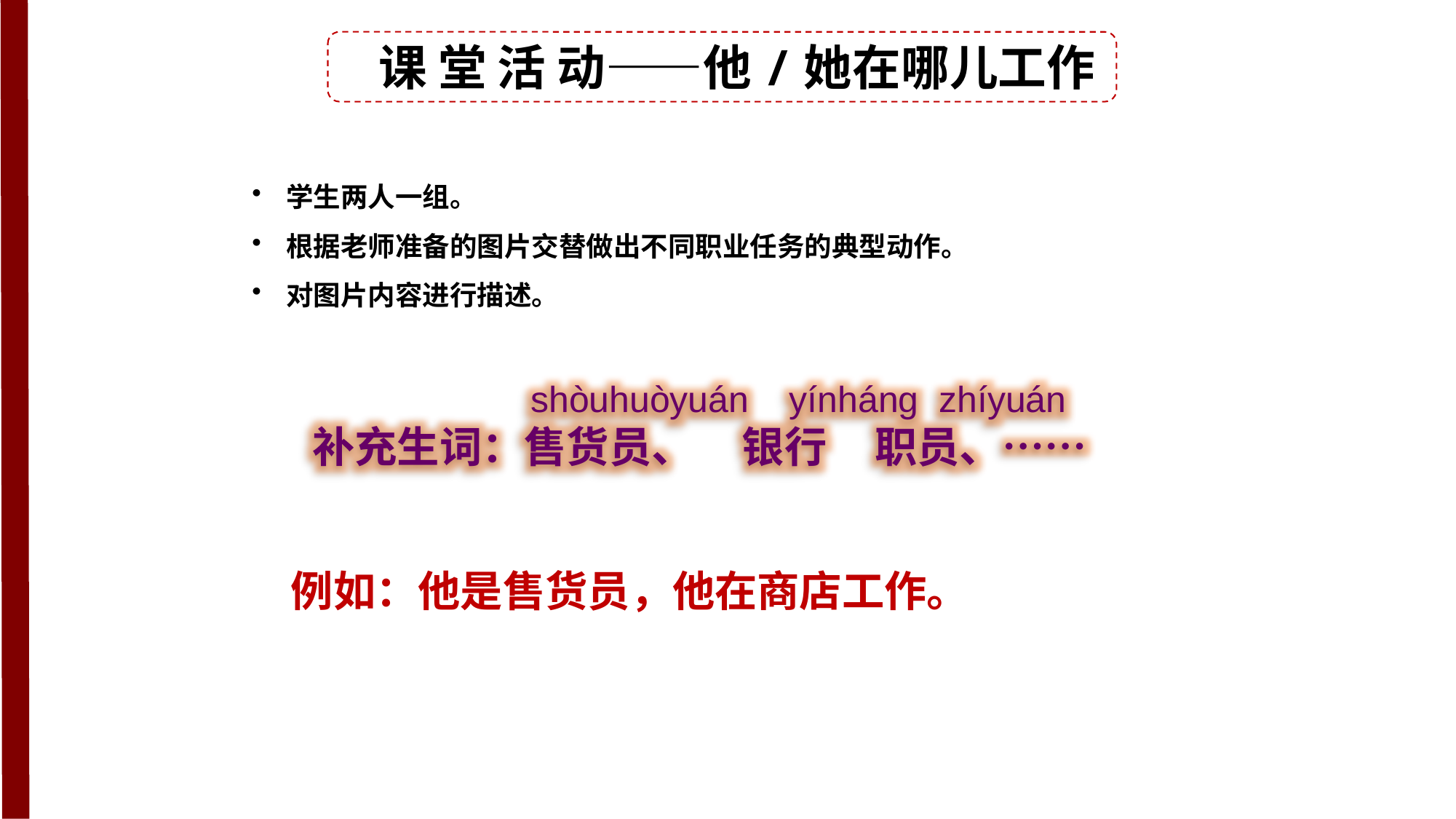

课 堂 活 动——他/她在哪儿工作

学生两人一组。
根据老师准备的图片交替做出不同职业任务的典型动作。
对图片内容进行描述。
          shòuhuòyuán    yínhánɡ  zhíyuán
补充生词：售货员、     银行     职员、……
例如：他是售货员，他在商店工作。